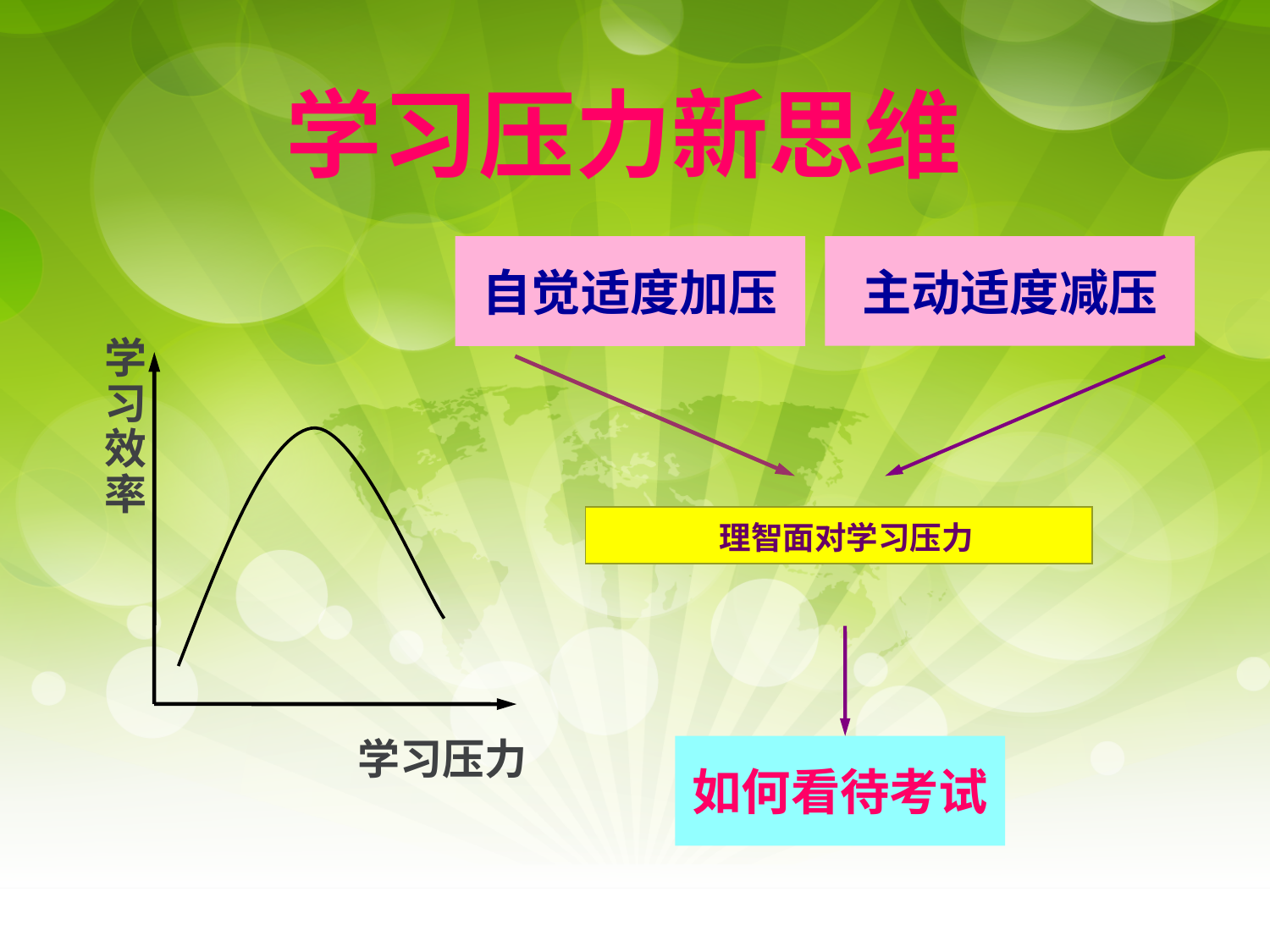

# 学习压力新思维
自觉适度加压
主动适度减压
学
习
效
率

理智面对学习压力

学习压力
如何看待考试